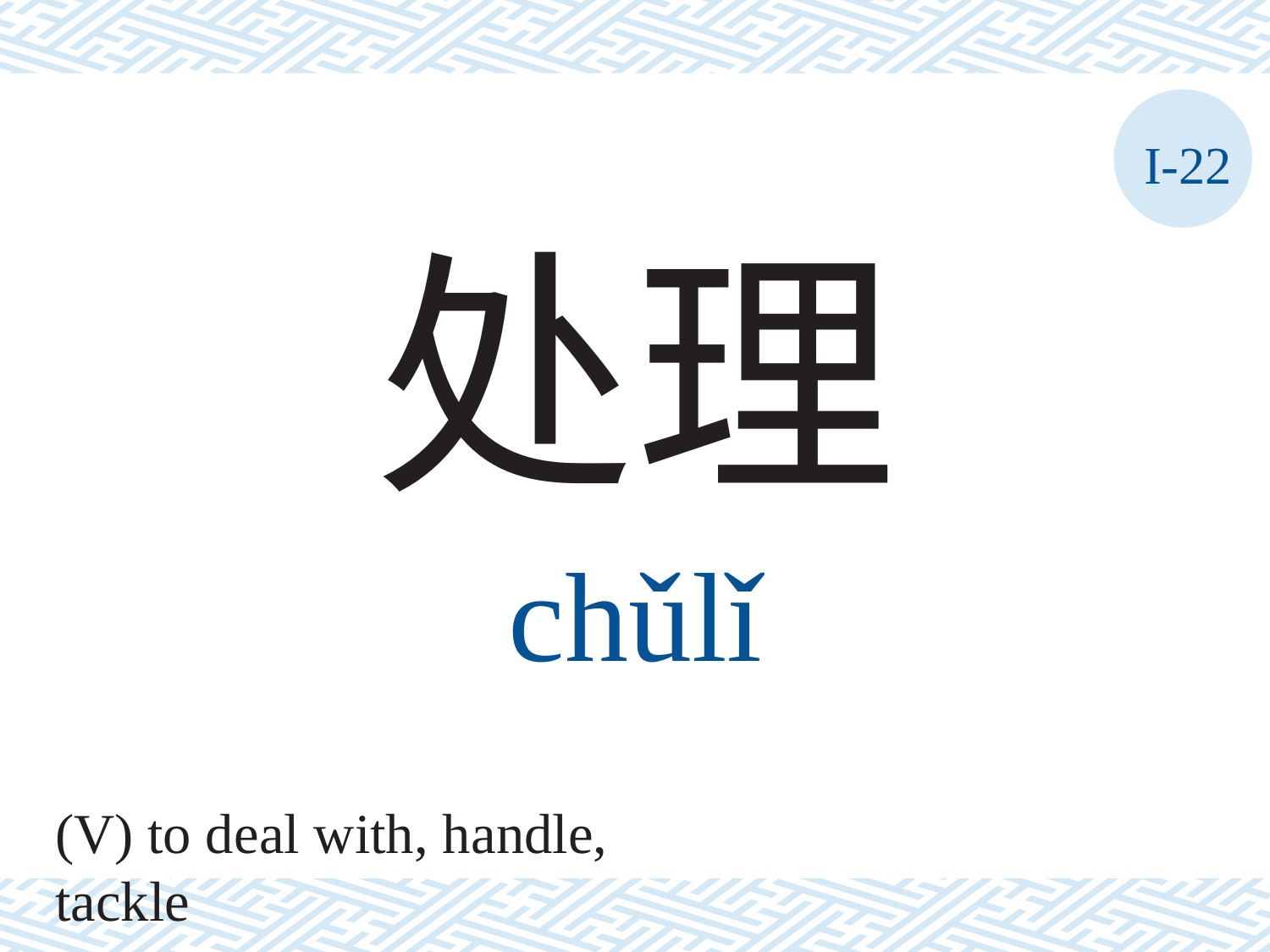

I-22
处理
chǔlǐ
(V) to deal with, handle, tackle